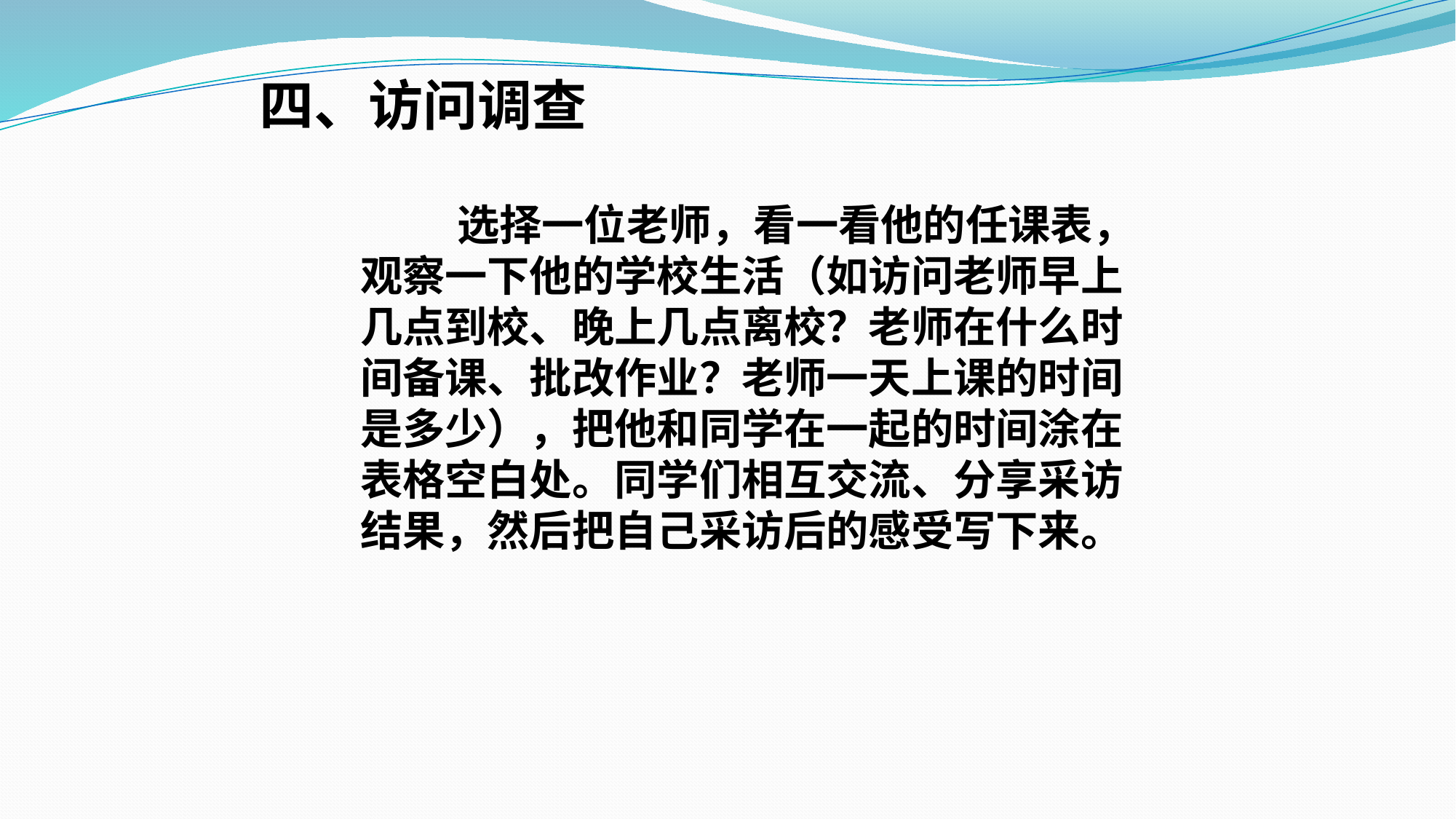

四、访问调查
         选择一位老师，看一看他的任课表，观察一下他的学校生活（如访问老师早上几点到校、晚上几点离校？老师在什么时间备课、批改作业？老师一天上课的时间是多少），把他和同学在一起的时间涂在表格空白处。同学们相互交流、分享采访结果，然后把自己采访后的感受写下来。